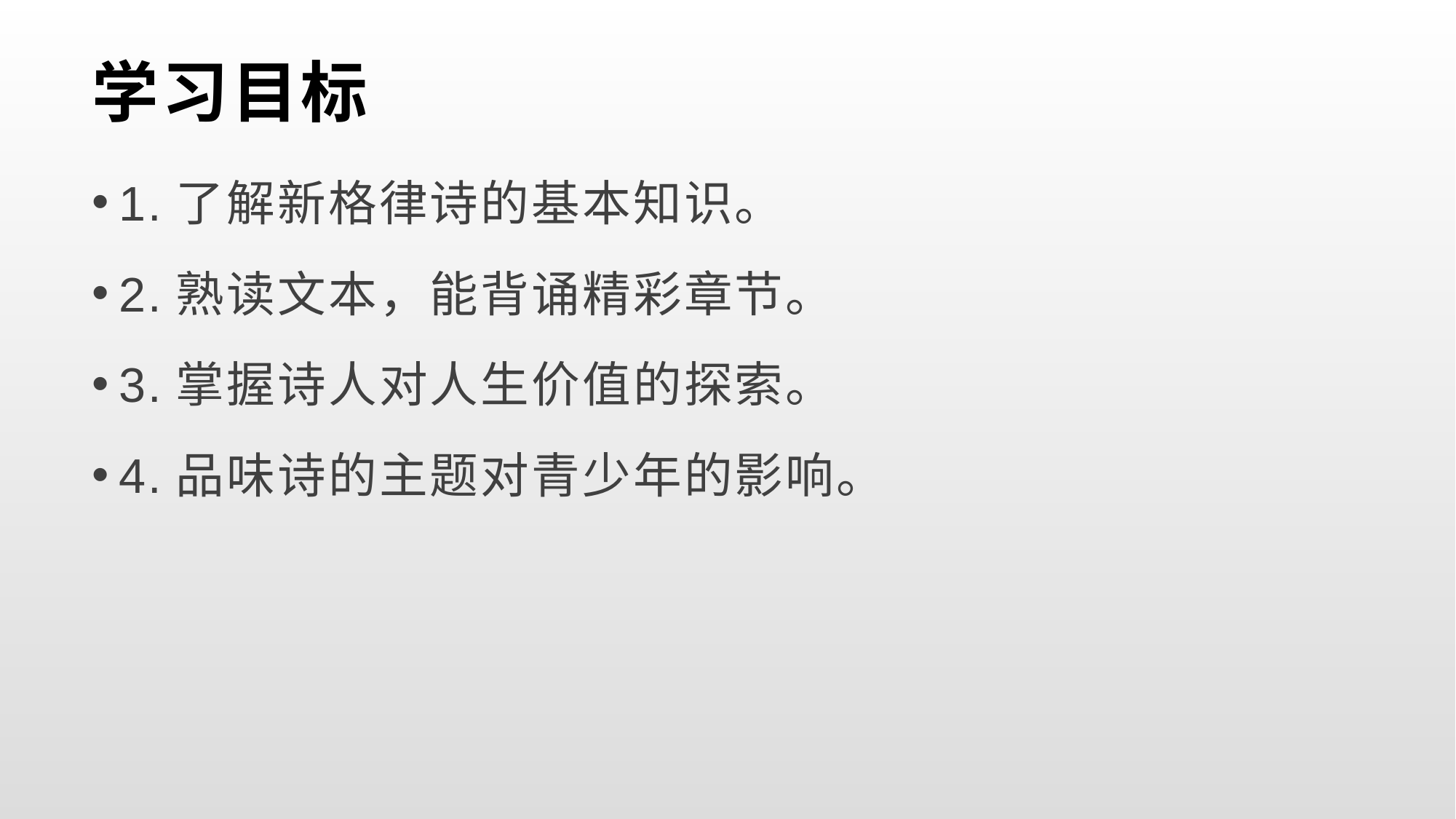

# 学习目标
1.了解新格律诗的基本知识。
2.熟读文本，能背诵精彩章节。
3.掌握诗人对人生价值的探索。
4.品味诗的主题对青少年的影响。